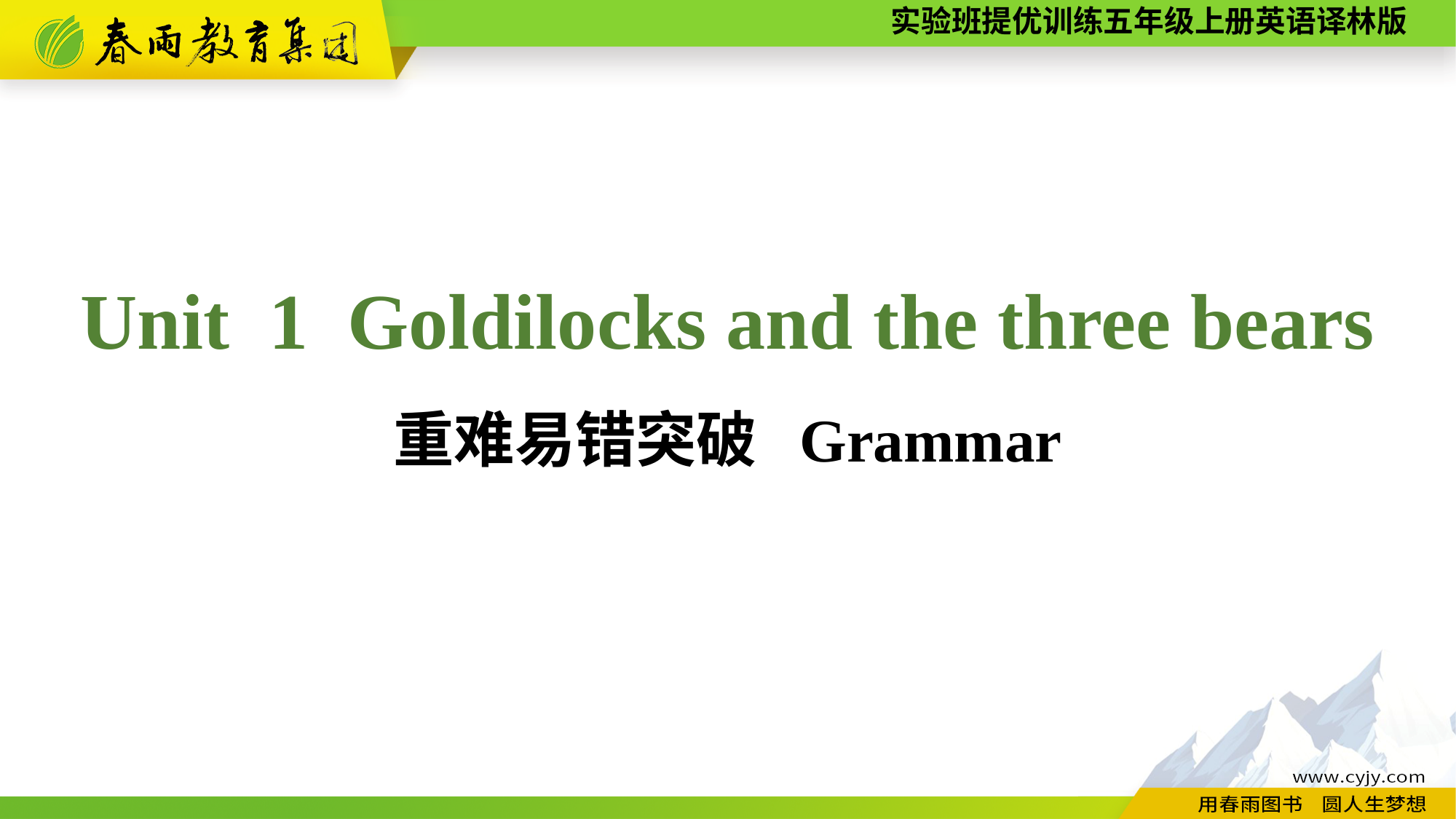

Unit  1  Goldilocks and the three bears
重难易错突破  Grammar